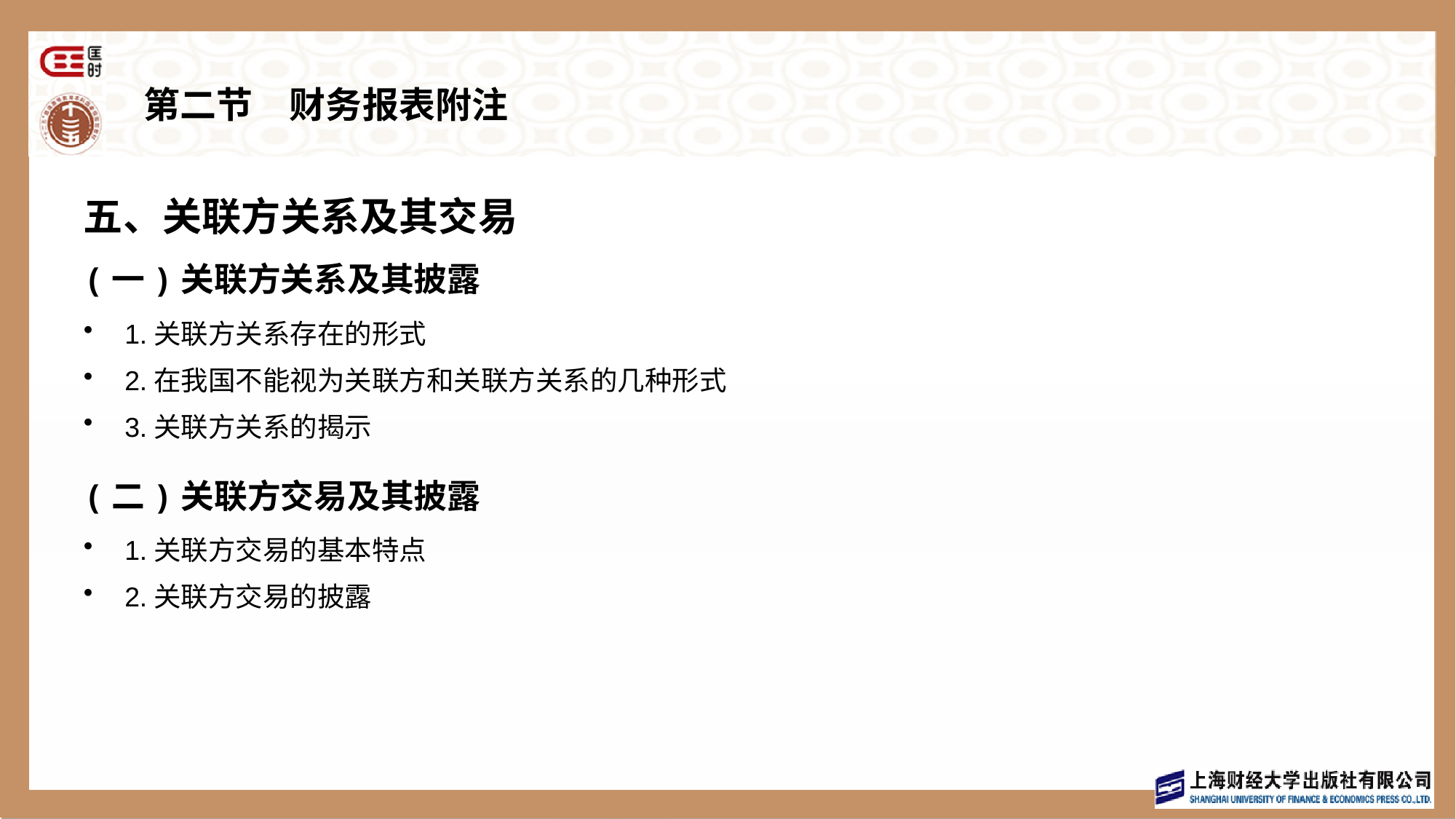

# 第二节　财务报表附注
五、关联方关系及其交易
(一)关联方关系及其披露
1.关联方关系存在的形式
2.在我国不能视为关联方和关联方关系的几种形式
3.关联方关系的揭示
(二)关联方交易及其披露
1.关联方交易的基本特点
2.关联方交易的披露